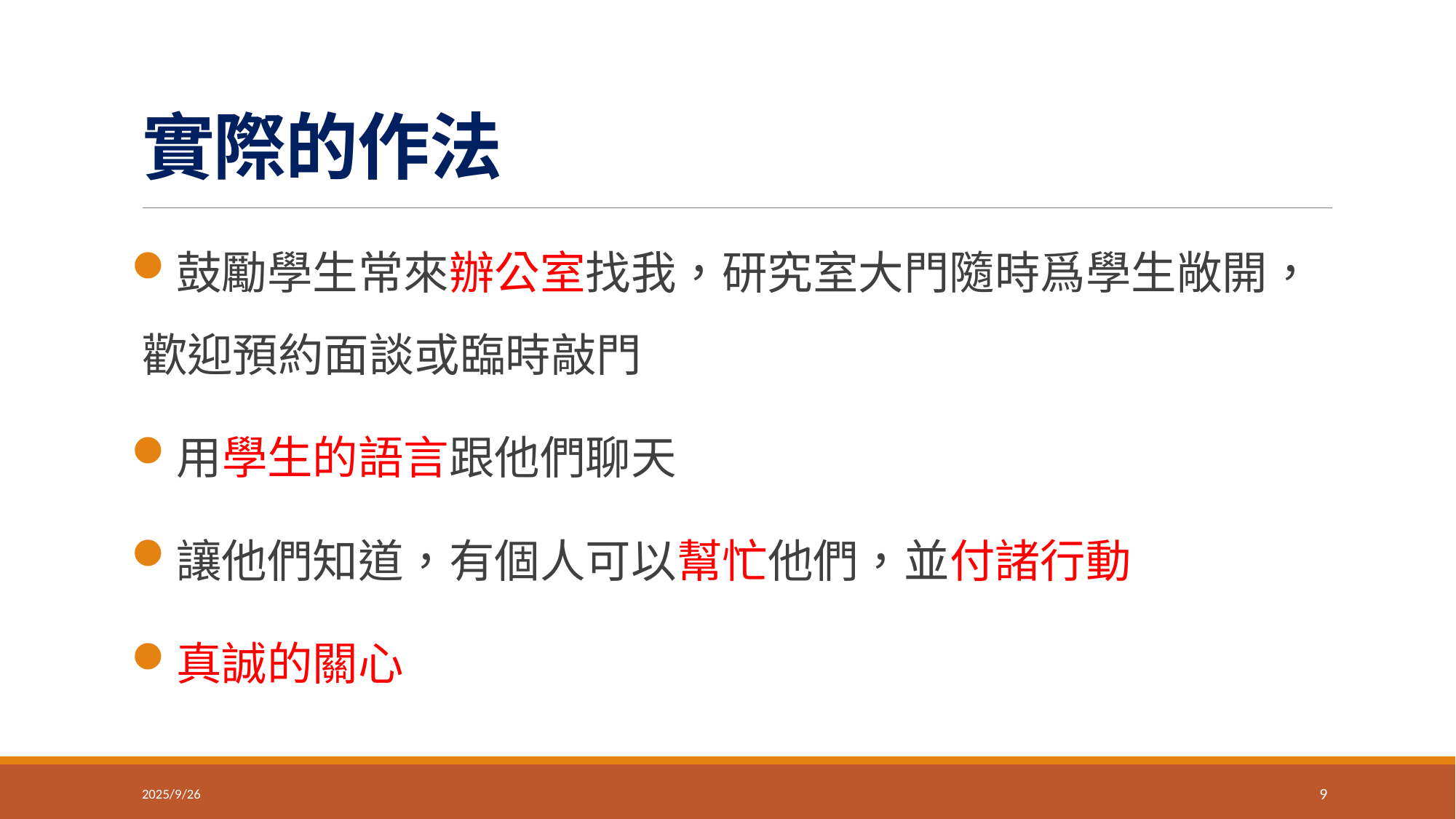

# 實際的作法
鼓勵學生常來辦公室找我，研究室大門隨時爲學生敞開，歡迎預約面談或臨時敲門
用學生的語言跟他們聊天
讓他們知道，有個人可以幫忙他們，並付諸行動
真誠的關心

2025/9/26
9